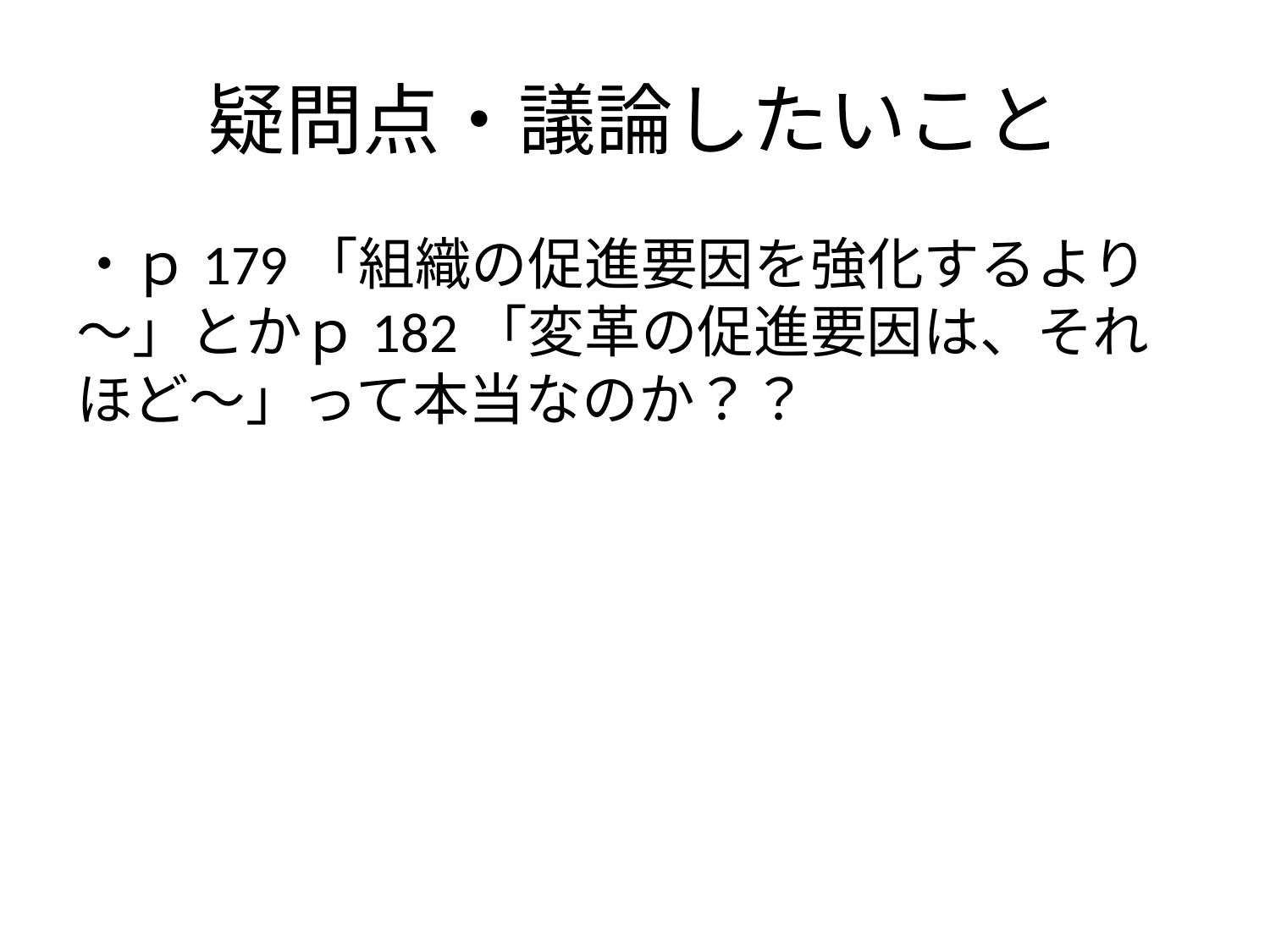

# 疑問点・議論したいこと
・ｐ179「組織の促進要因を強化するより～」とかｐ182「変革の促進要因は、それほど～」って本当なのか？？